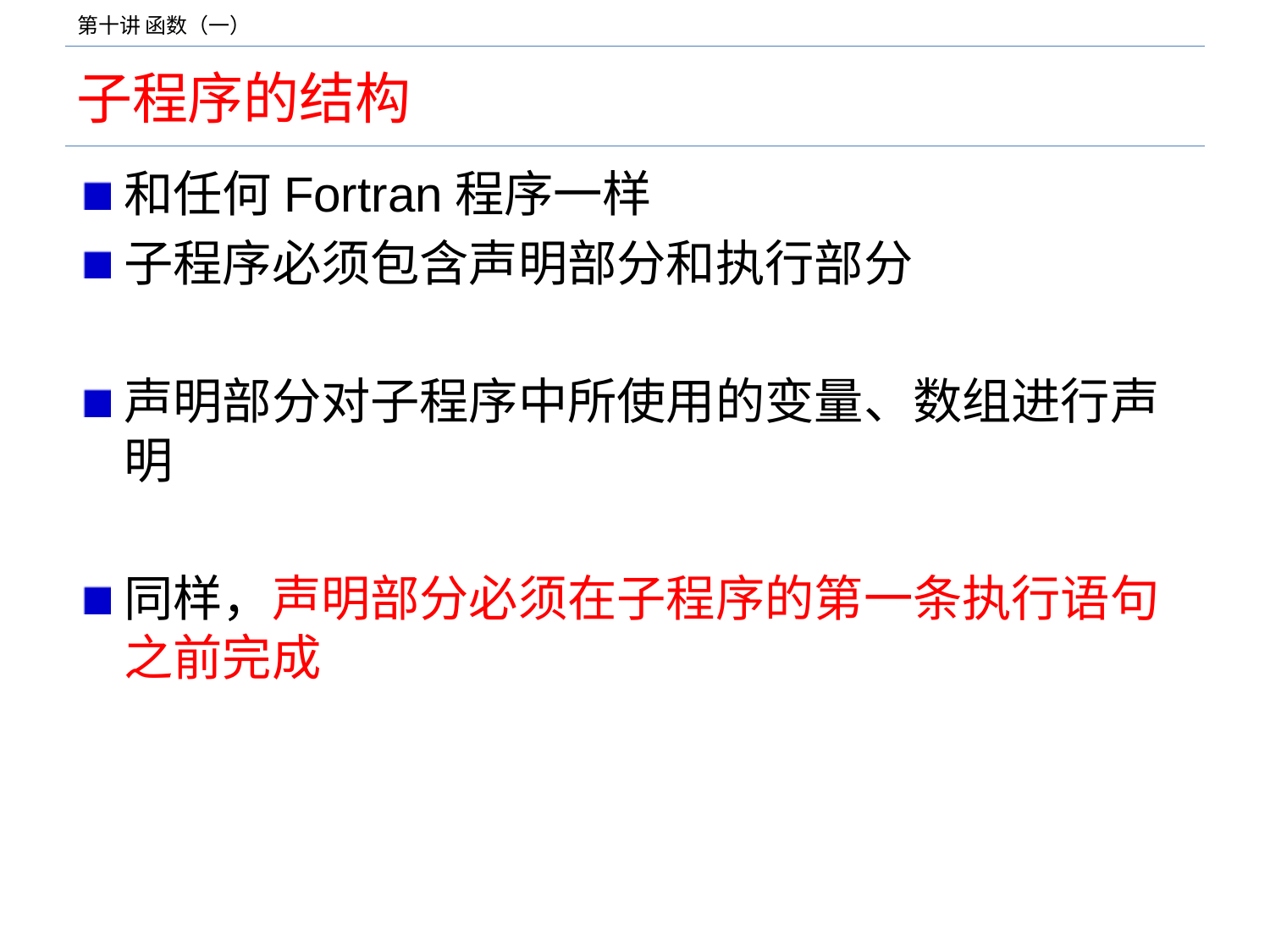

# 子程序的结构
和任何Fortran程序一样
子程序必须包含声明部分和执行部分

声明部分对子程序中所使用的变量、数组进行声明

同样，声明部分必须在子程序的第一条执行语句之前完成